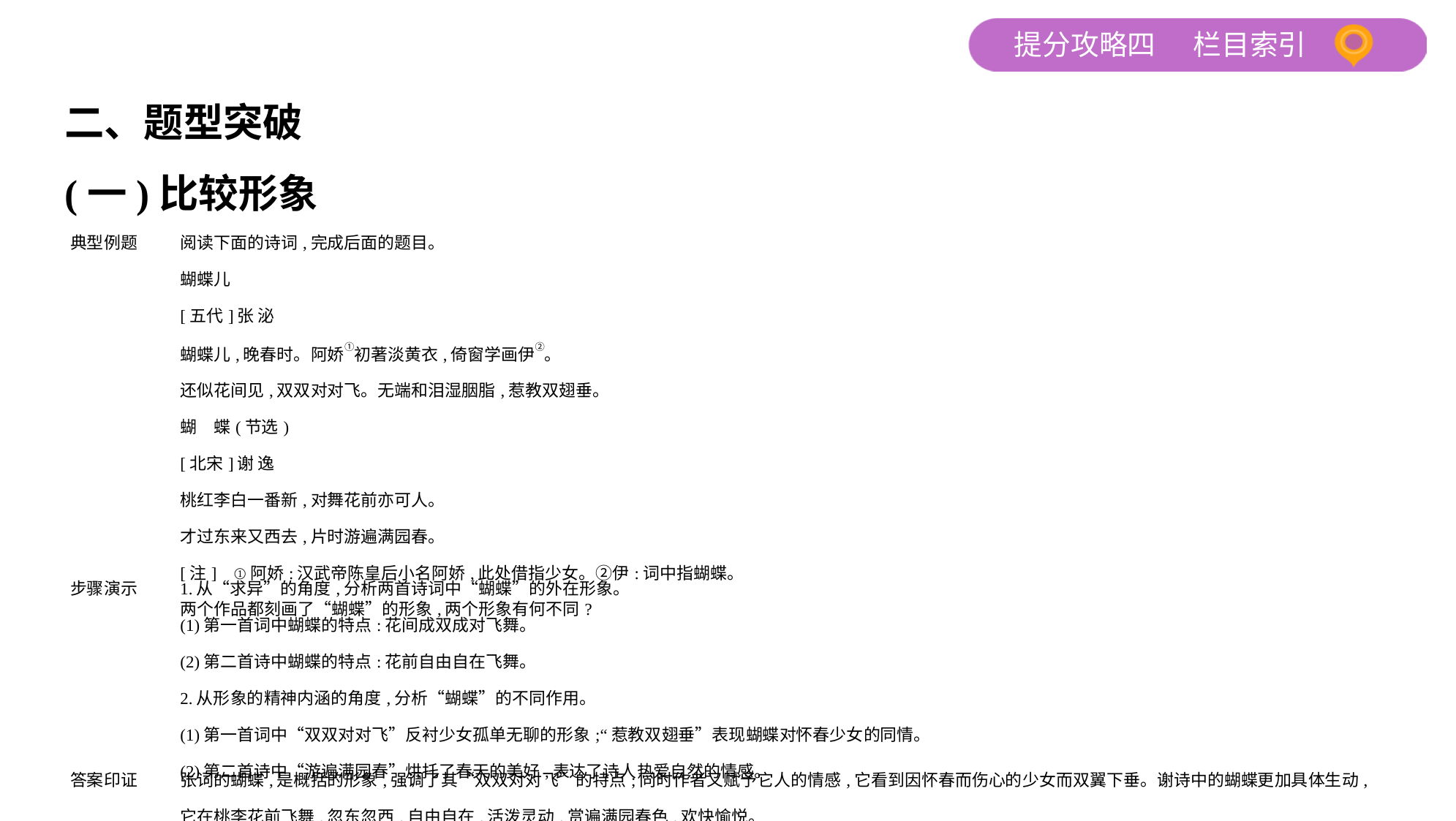

二、题型突破
(一)比较形象
| 典型例题 | 阅读下面的诗词,完成后面的题目。 蝴蝶儿 [五代]张 泌 蝴蝶儿,晚春时。阿娇①初著淡黄衣,倚窗学画伊②。 还似花间见,双双对对飞。无端和泪湿胭脂,惹教双翅垂。 蝴　蝶(节选) [北宋]谢 逸 桃红李白一番新,对舞花前亦可人。 才过东来又西去,片时游遍满园春。 [注]    ①阿娇:汉武帝陈皇后小名阿娇,此处借指少女。②伊:词中指蝴蝶。 两个作品都刻画了“蝴蝶”的形象,两个形象有何不同? |
| --- | --- |
| 步骤演示 | 1.从“求异”的角度,分析两首诗词中“蝴蝶”的外在形象。 (1)第一首词中蝴蝶的特点:花间成双成对飞舞。 (2)第二首诗中蝴蝶的特点:花前自由自在飞舞。 2.从形象的精神内涵的角度,分析“蝴蝶”的不同作用。 (1)第一首词中“双双对对飞”反衬少女孤单无聊的形象;“惹教双翅垂”表现蝴蝶对怀春少女的同情。 (2)第二首诗中“游遍满园春”烘托了春天的美好,表达了诗人热爱自然的情感。 |
| 答案印证 | 张词的蝴蝶,是概括的形象,强调了其“双双对对飞”的特点;同时作者又赋予它人的情感,它看到因怀春而伤心的少女而双翼下垂。谢诗中的蝴蝶更加具体生动,它在桃李花前飞舞,忽东忽西,自由自在,活泼灵动,赏遍满园春色,欢快愉悦。 |